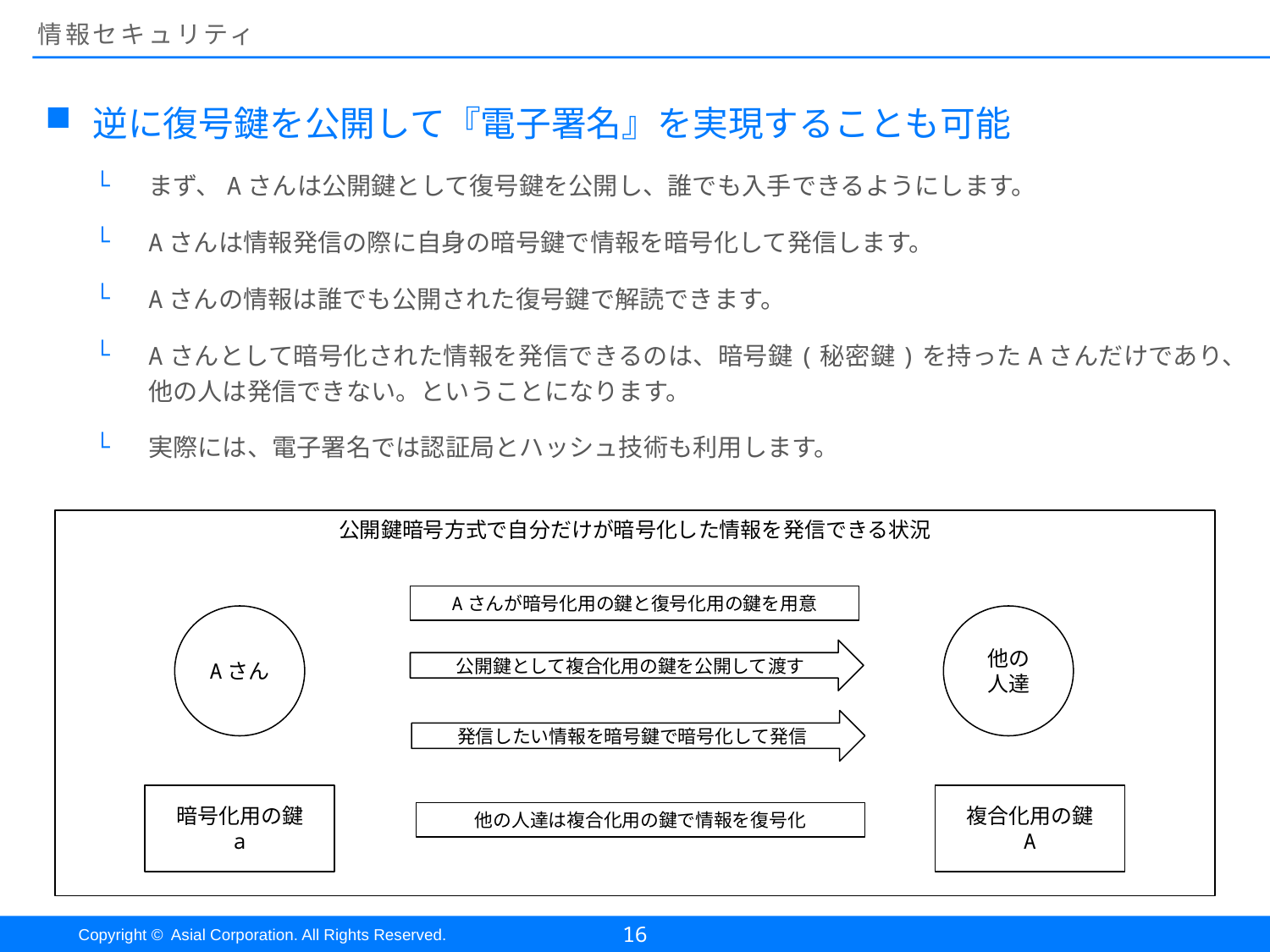

# 情報セキュリティ

逆に復号鍵を公開して『電子署名』を実現することも可能
まず、Aさんは公開鍵として復号鍵を公開し、誰でも入手できるようにします。
Aさんは情報発信の際に自身の暗号鍵で情報を暗号化して発信します。
Aさんの情報は誰でも公開された復号鍵で解読できます。
Aさんとして暗号化された情報を発信できるのは、暗号鍵(秘密鍵)を持ったAさんだけであり、他の人は発信できない。ということになります。
実際には、電子署名では認証局とハッシュ技術も利用します。
公開鍵暗号方式で自分だけが暗号化した情報を発信できる状況
Aさんが暗号化用の鍵と復号化用の鍵を用意
Aさん
他の
人達
公開鍵として複合化用の鍵を公開して渡す
発信したい情報を暗号鍵で暗号化して発信
暗号化用の鍵
a
複合化用の鍵
A
他の人達は複合化用の鍵で情報を復号化
16